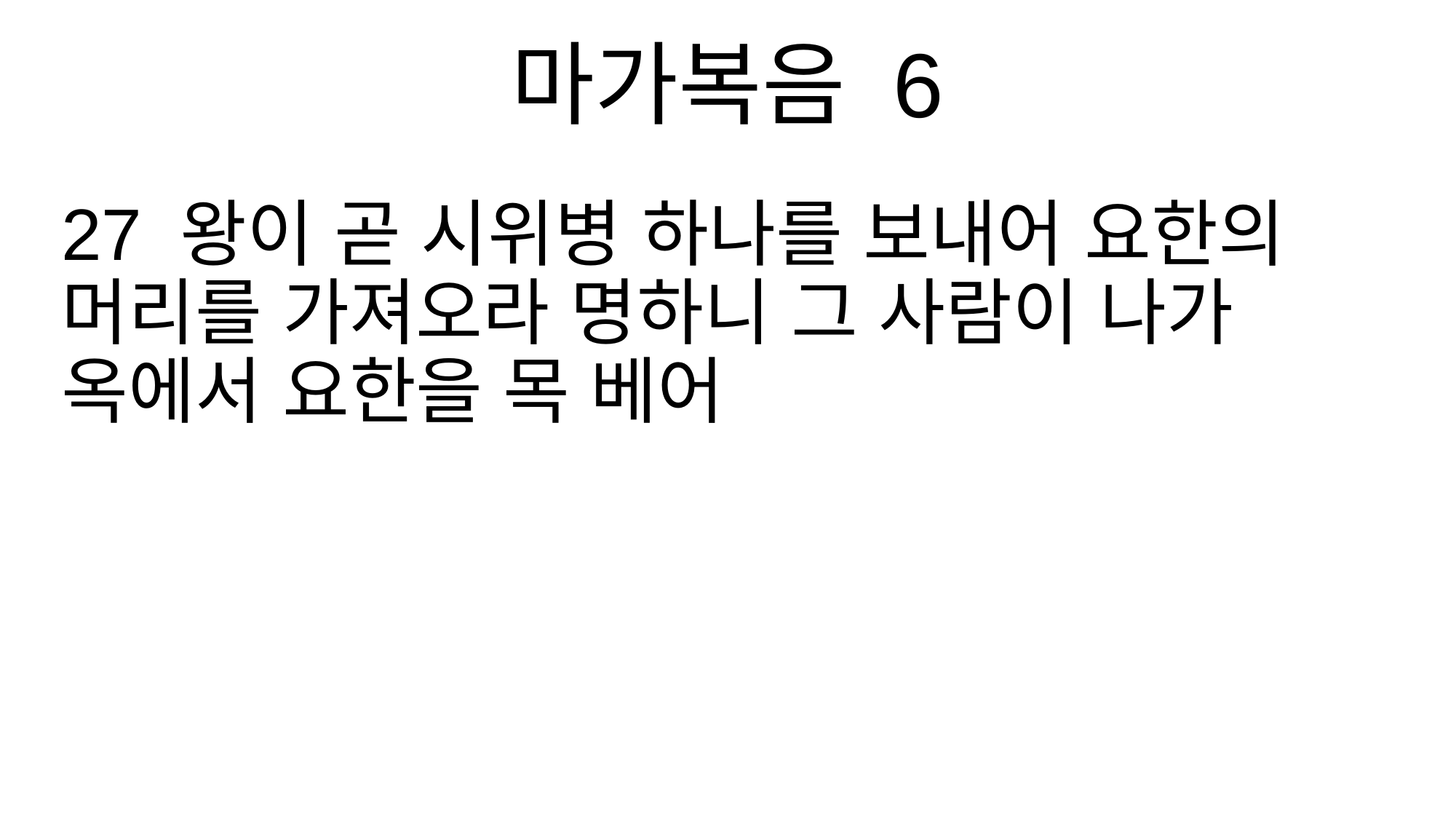

마가복음 6
27 왕이 곧 시위병 하나를 보내어 요한의 머리를 가져오라 명하니 그 사람이 나가 옥에서 요한을 목 베어